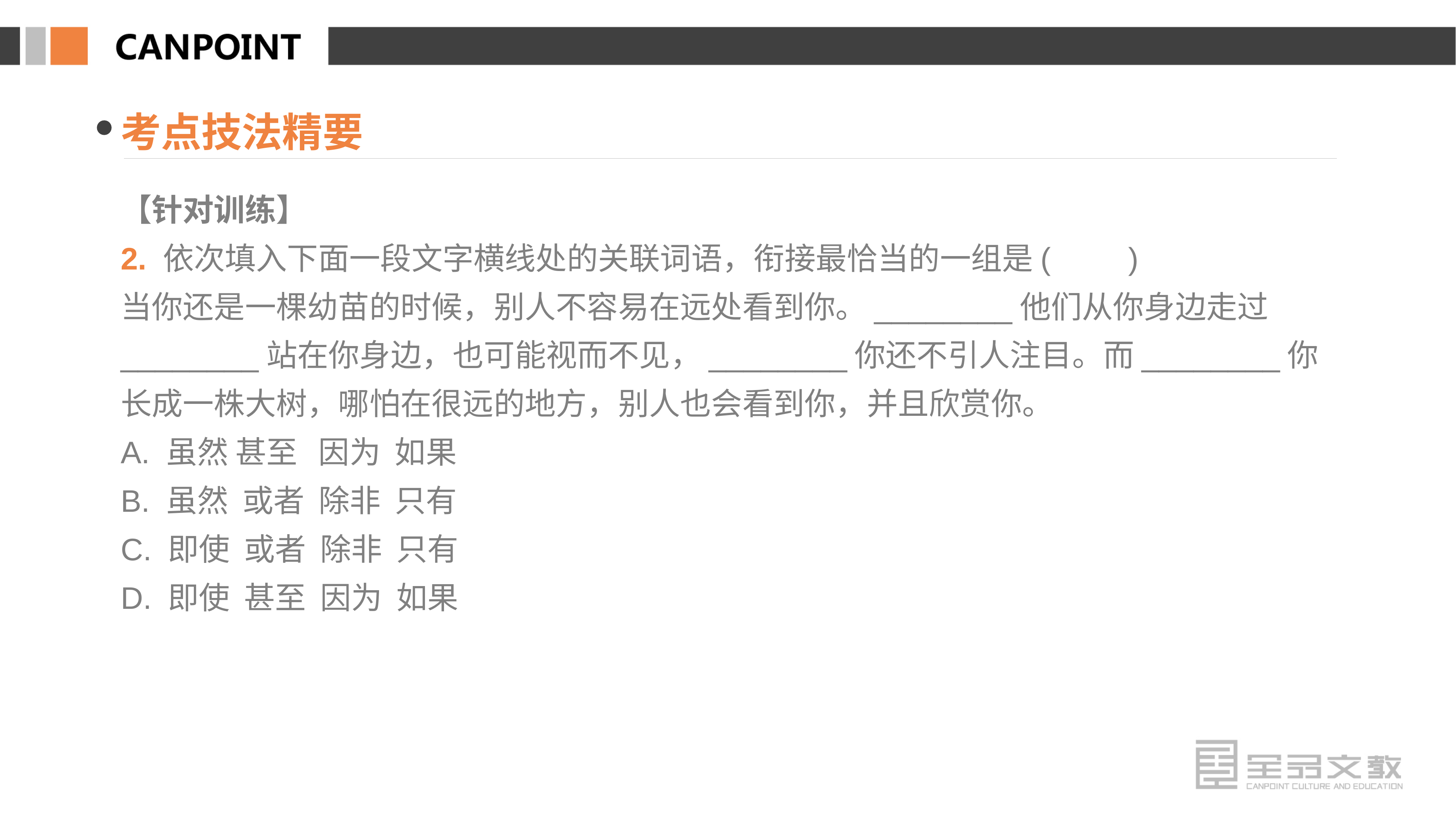

考点技法精要

【针对训练】
2. 依次填入下面一段文字横线处的关联词语，衔接最恰当的一组是(　　)
当你还是一棵幼苗的时候，别人不容易在远处看到你。________他们从你身边走过________站在你身边，也可能视而不见，________你还不引人注目。而________你长成一株大树，哪怕在很远的地方，别人也会看到你，并且欣赏你。
A. 虽然 甚至   因为  如果
B. 虽然  或者  除非  只有
C. 即使  或者  除非  只有
D. 即使  甚至  因为  如果